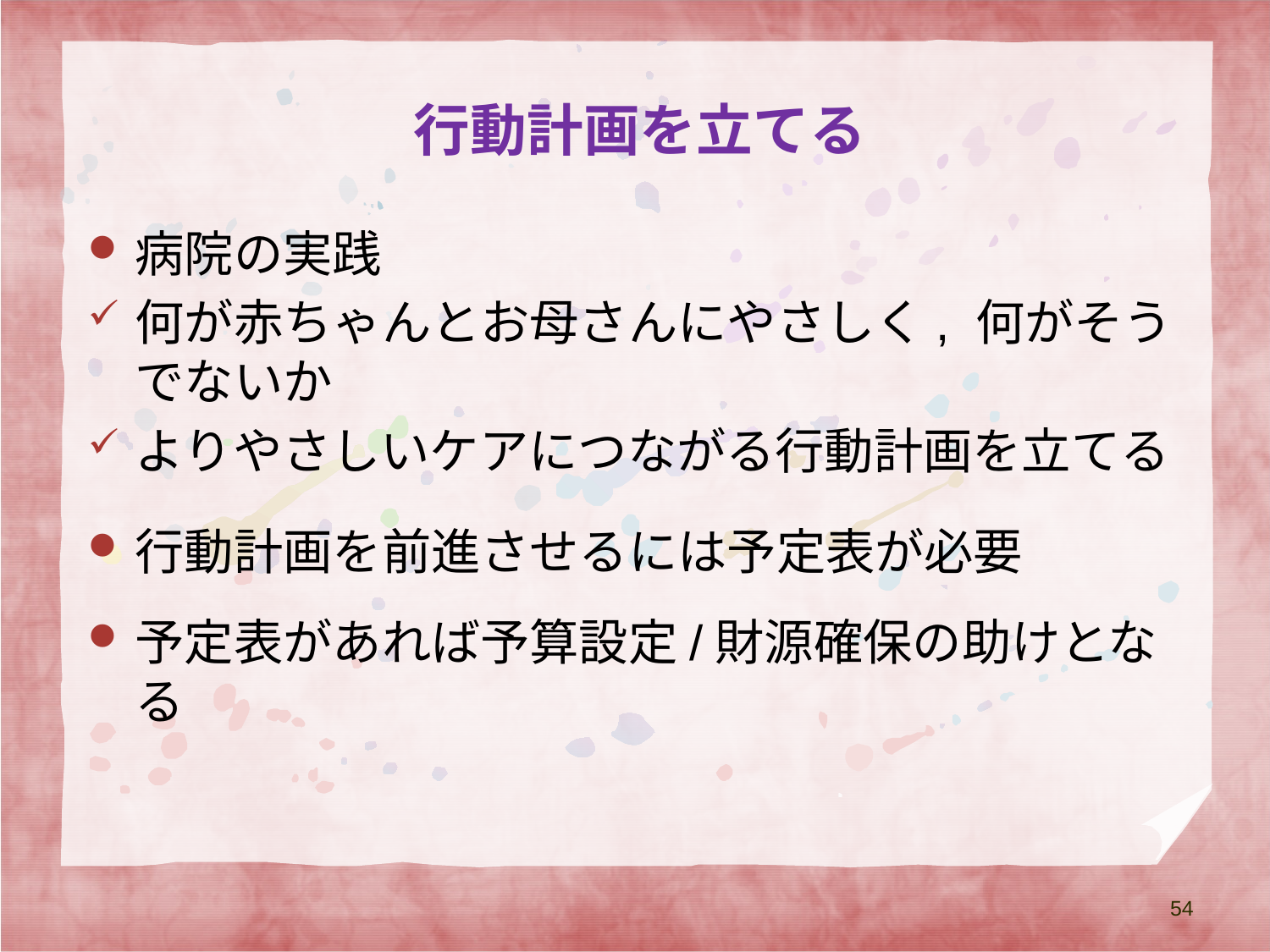

# 行動計画を立てる
病院の実践
何が赤ちゃんとお母さんにやさしく, 何がそうでないか
よりやさしいケアにつながる行動計画を立てる
行動計画を前進させるには予定表が必要
予定表があれば予算設定/財源確保の助けとなる
54